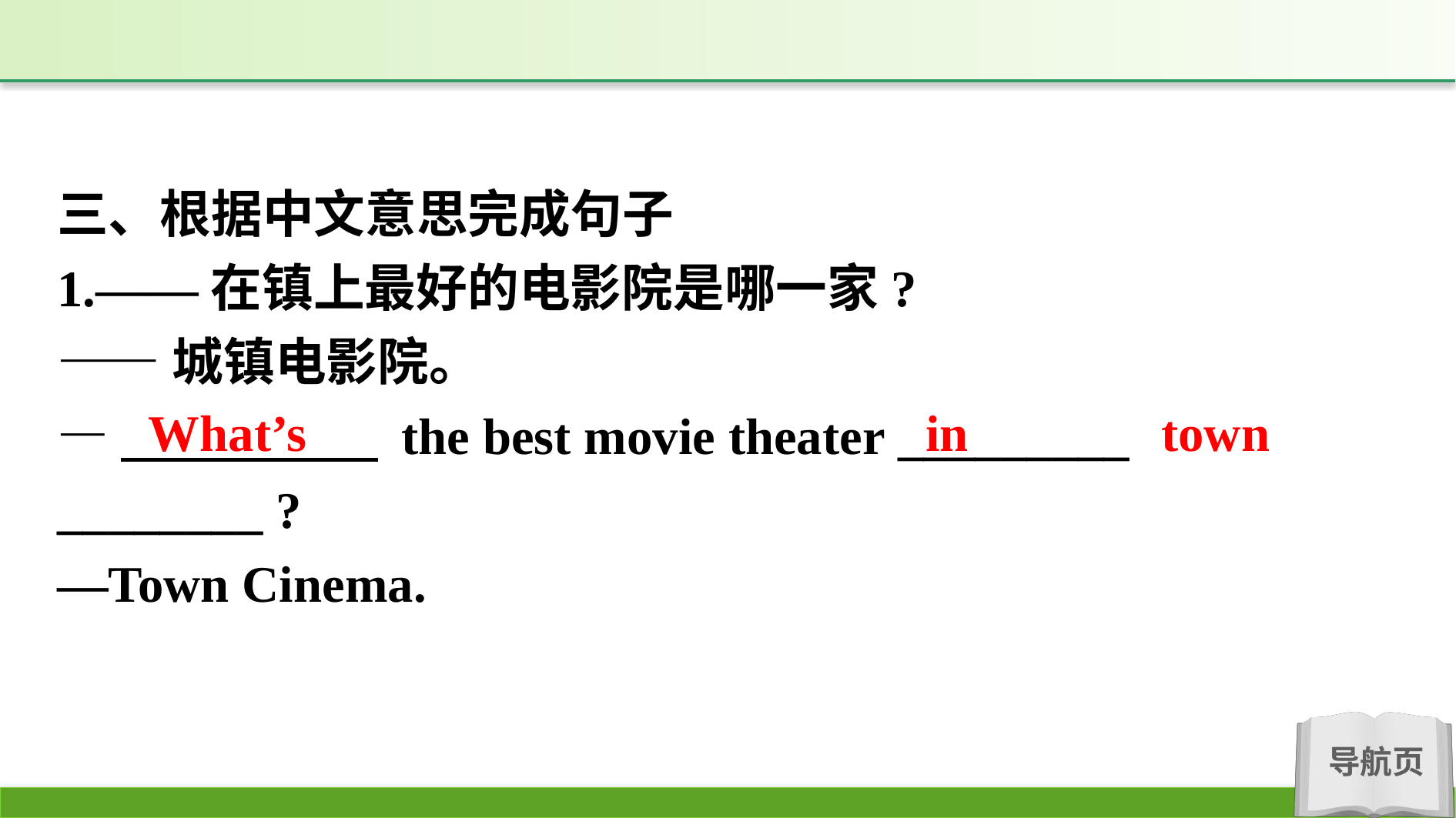

三、根据中文意思完成句子
1.——在镇上最好的电影院是哪一家?
——城镇电影院。
—　　　　　 the best movie theater _________ ________ ?
—Town Cinema.
What’s
in               town